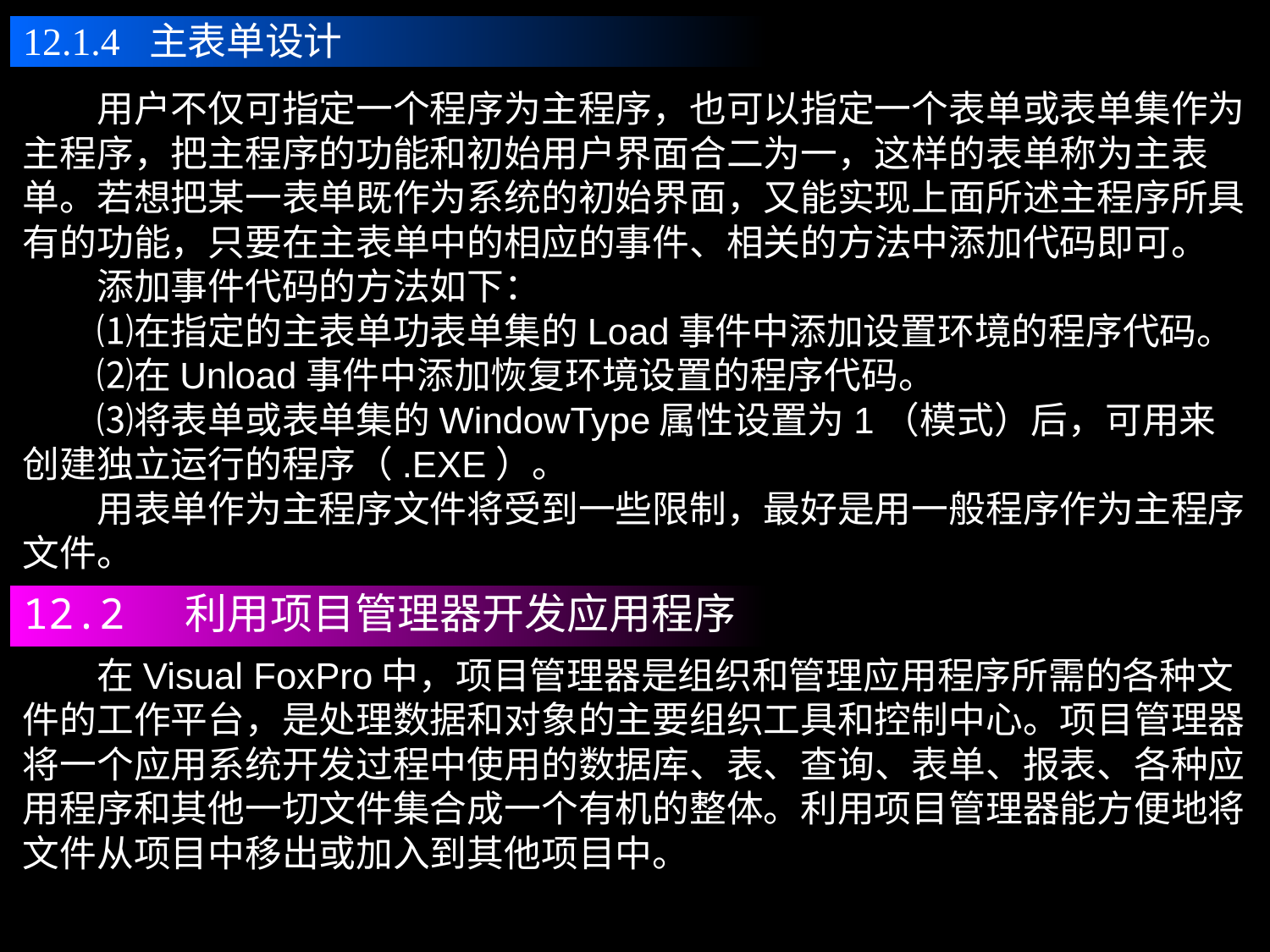

12.1.4  主表单设计
　　用户不仅可指定一个程序为主程序，也可以指定一个表单或表单集作为主程序，把主程序的功能和初始用户界面合二为一，这样的表单称为主表单。若想把某一表单既作为系统的初始界面，又能实现上面所述主程序所具有的功能，只要在主表单中的相应的事件、相关的方法中添加代码即可。
　　添加事件代码的方法如下：
　　⑴在指定的主表单功表单集的Load事件中添加设置环境的程序代码。
　　⑵在Unload事件中添加恢复环境设置的程序代码。
　　⑶将表单或表单集的WindowType属性设置为1（模式）后，可用来创建独立运行的程序（.EXE）。
　　用表单作为主程序文件将受到一些限制，最好是用一般程序作为主程序文件。
12.2  利用项目管理器开发应用程序
　　在Visual FoxPro中，项目管理器是组织和管理应用程序所需的各种文件的工作平台，是处理数据和对象的主要组织工具和控制中心。项目管理器将一个应用系统开发过程中使用的数据库、表、查询、表单、报表、各种应用程序和其他一切文件集合成一个有机的整体。利用项目管理器能方便地将文件从项目中移出或加入到其他项目中。